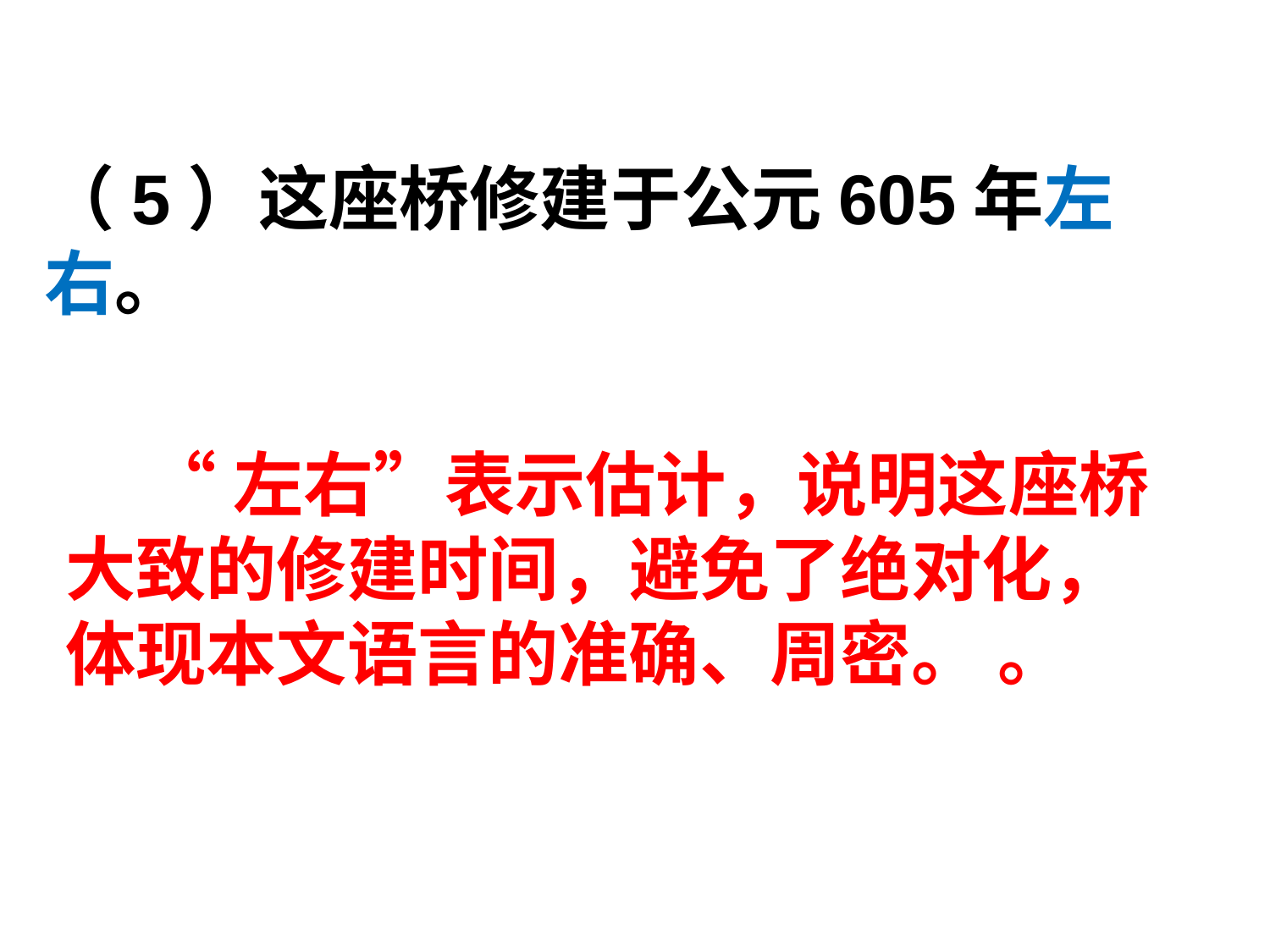

（5）这座桥修建于公元605年左右。
     “左右”表示估计，说明这座桥大致的修建时间，避免了绝对化，体现本文语言的准确、周密。 。